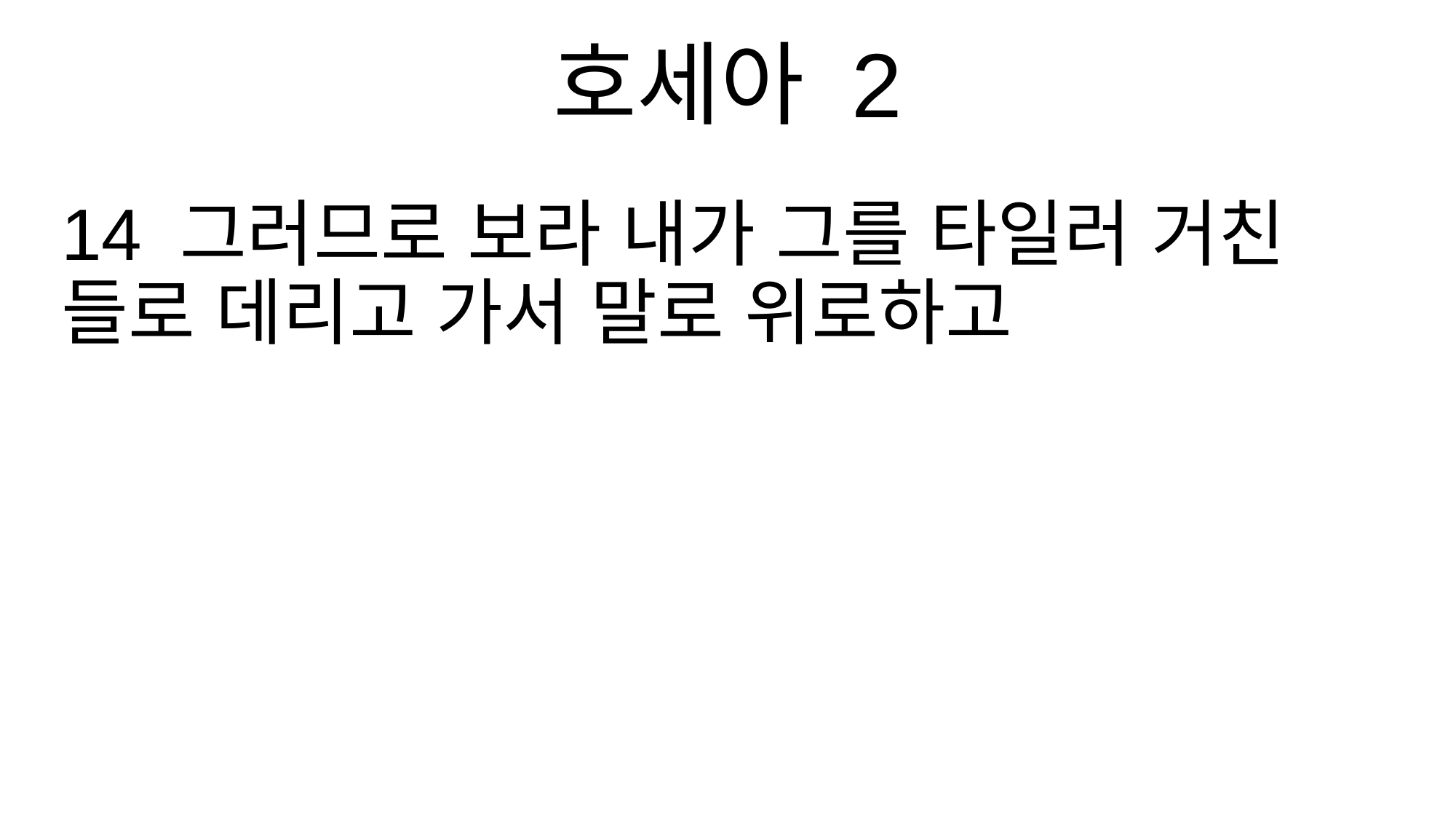

호세아 2
14 그러므로 보라 내가 그를 타일러 거친 들로 데리고 가서 말로 위로하고